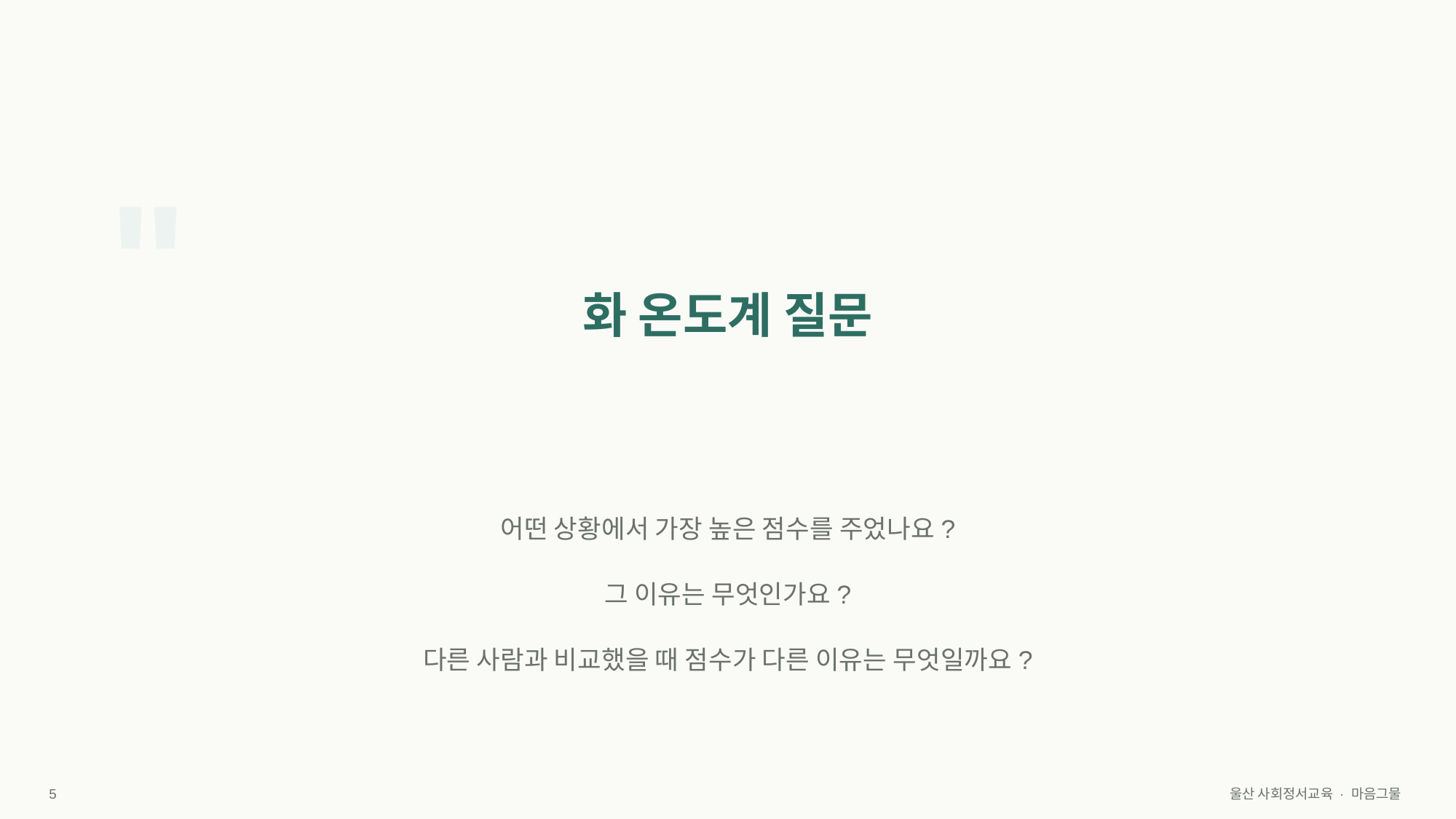

"
화 온도계 질문
어떤 상황에서 가장 높은 점수를 주었나요?
그 이유는 무엇인가요?
다른 사람과 비교했을 때 점수가 다른 이유는 무엇일까요?
5
울산 사회정서교육 · 마음그물